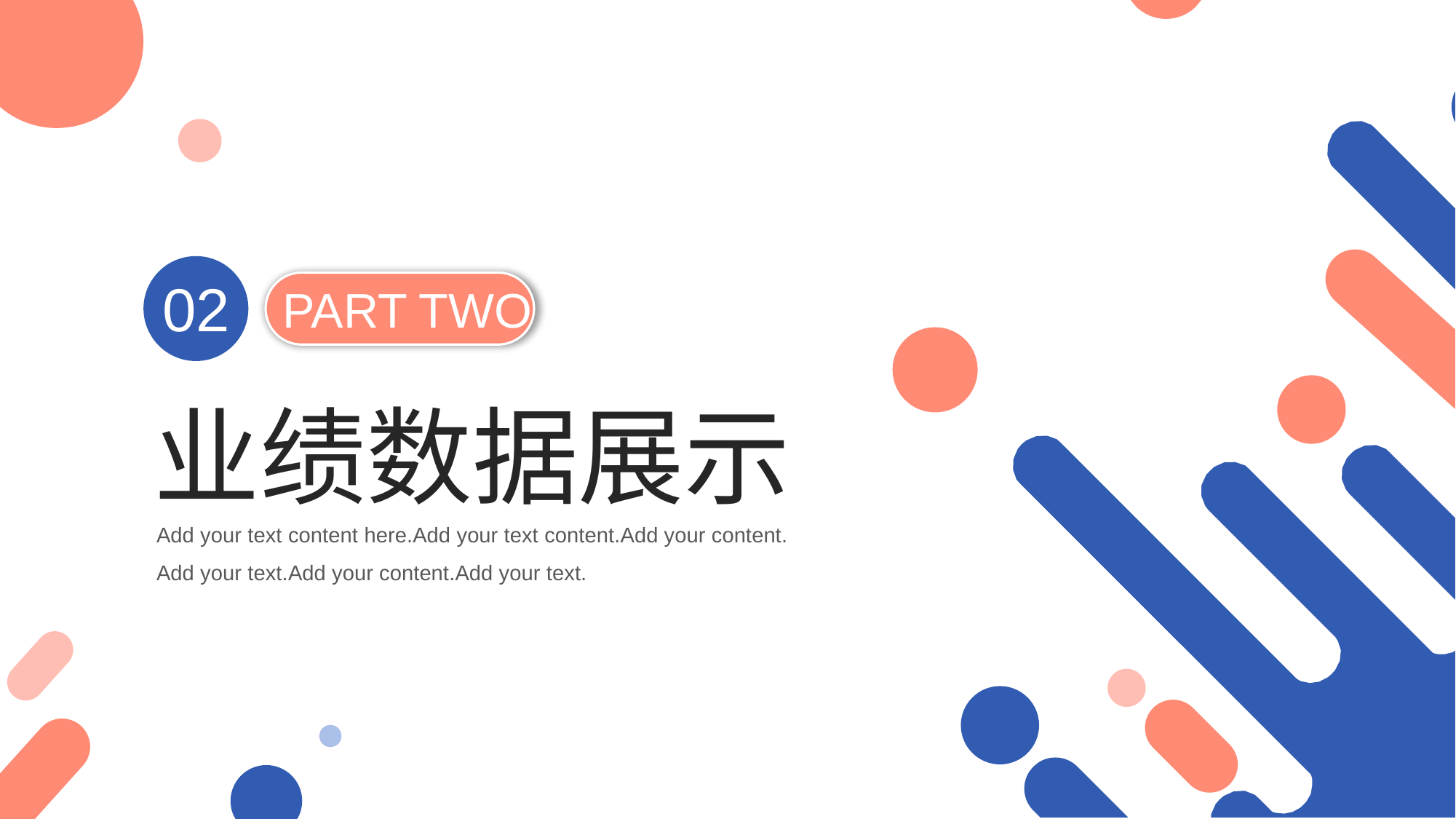

02

PART TWO
业绩数据展示
Add your text content here.Add your text content.Add your content.
Add your text.Add your content.Add your text.